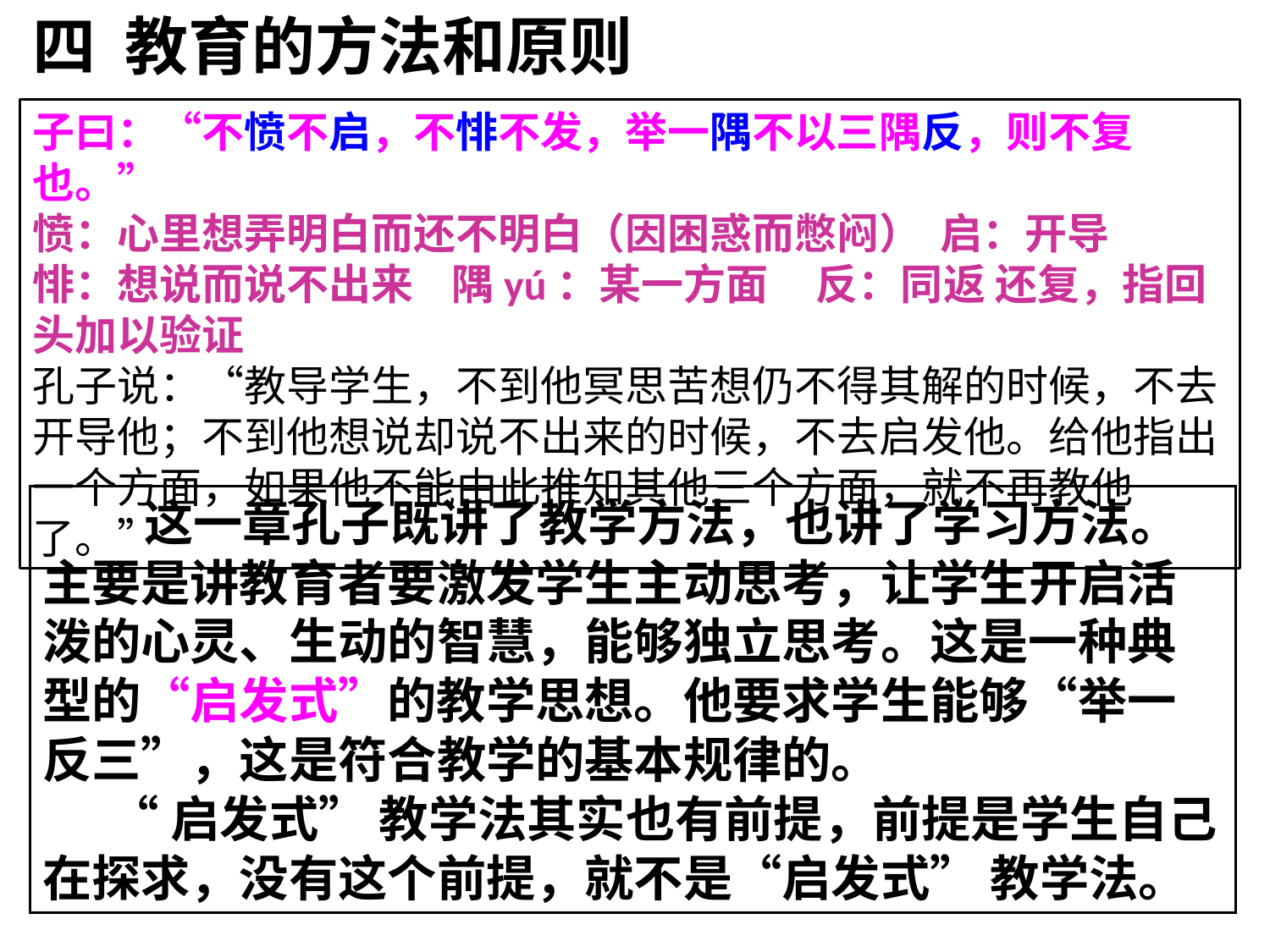

四  教育的方法和原则
子曰：“不愤不启，不悱不发，举一隅不以三隅反，则不复也。”
愤：心里想弄明白而还不明白（因困惑而憋闷）  启：开导
悱：想说而说不出来    隅yú：某一方面     反：同返 还复，指回头加以验证
孔子说：“教导学生，不到他冥思苦想仍不得其解的时候，不去开导他；不到他想说却说不出来的时候，不去启发他。给他指出一个方面，如果他不能由此推知其他三个方面，就不再教他了。”
        这一章孔子既讲了教学方法，也讲了学习方法。主要是讲教育者要激发学生主动思考，让学生开启活泼的心灵、生动的智慧，能够独立思考。这是一种典型的“启发式”的教学思想。他要求学生能够“举一反三”，这是符合教学的基本规律的。
      “启发式” 教学法其实也有前提，前提是学生自己在探求，没有这个前提，就不是“启发式” 教学法。